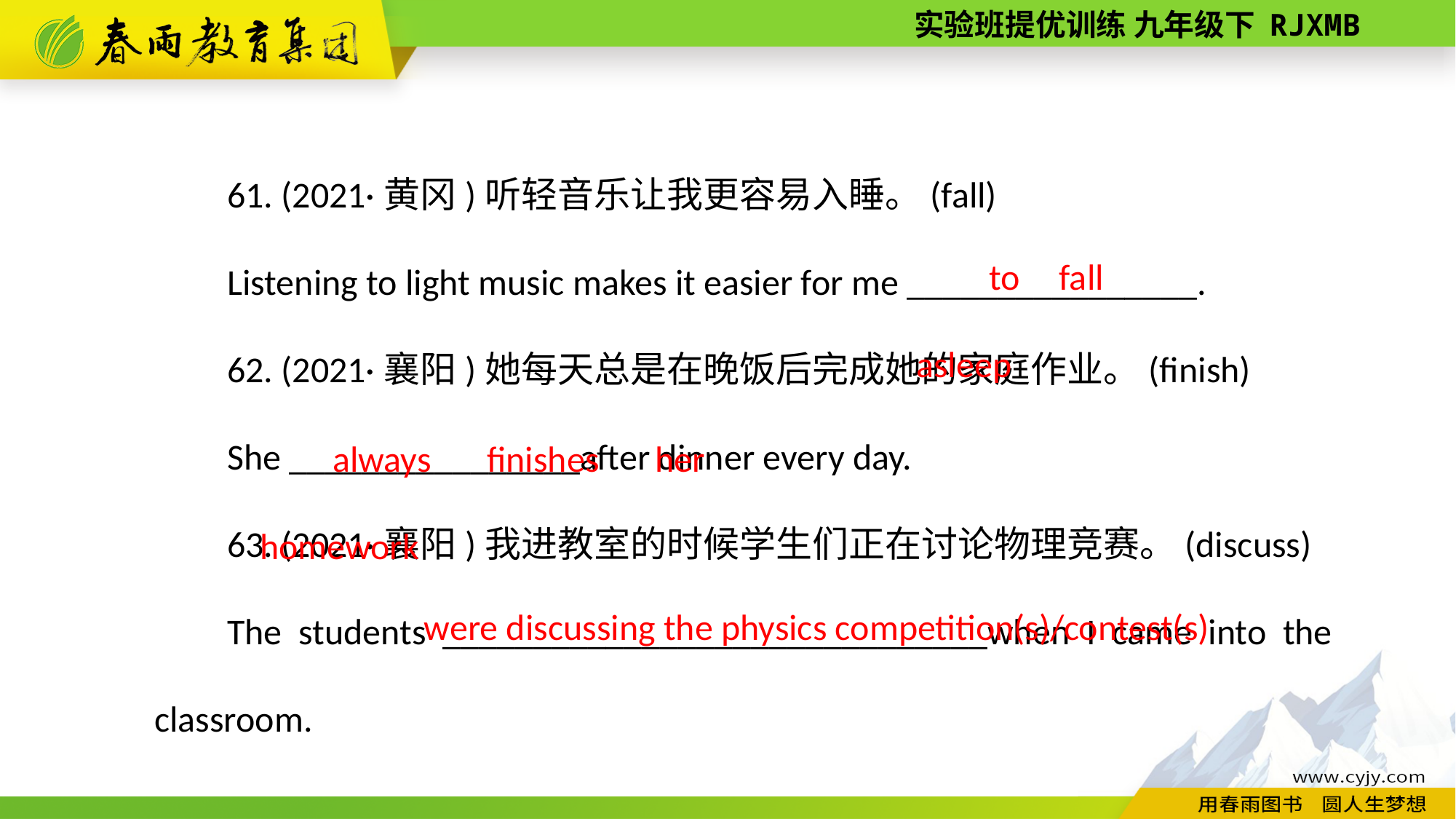

61. (2021·黄冈)听轻音乐让我更容易入睡。(fall)
Listening to light music makes it easier for me ________________.
62. (2021·襄阳)她每天总是在晚饭后完成她的家庭作业。(finish)
She ________________after dinner every day.
63. (2021·襄阳)我进教室的时候学生们正在讨论物理竞赛。(discuss)
The students ______________________________when I came into the classroom.
to fall asleep
always finishes her homework
were discussing the physics competition(s)/contest(s)